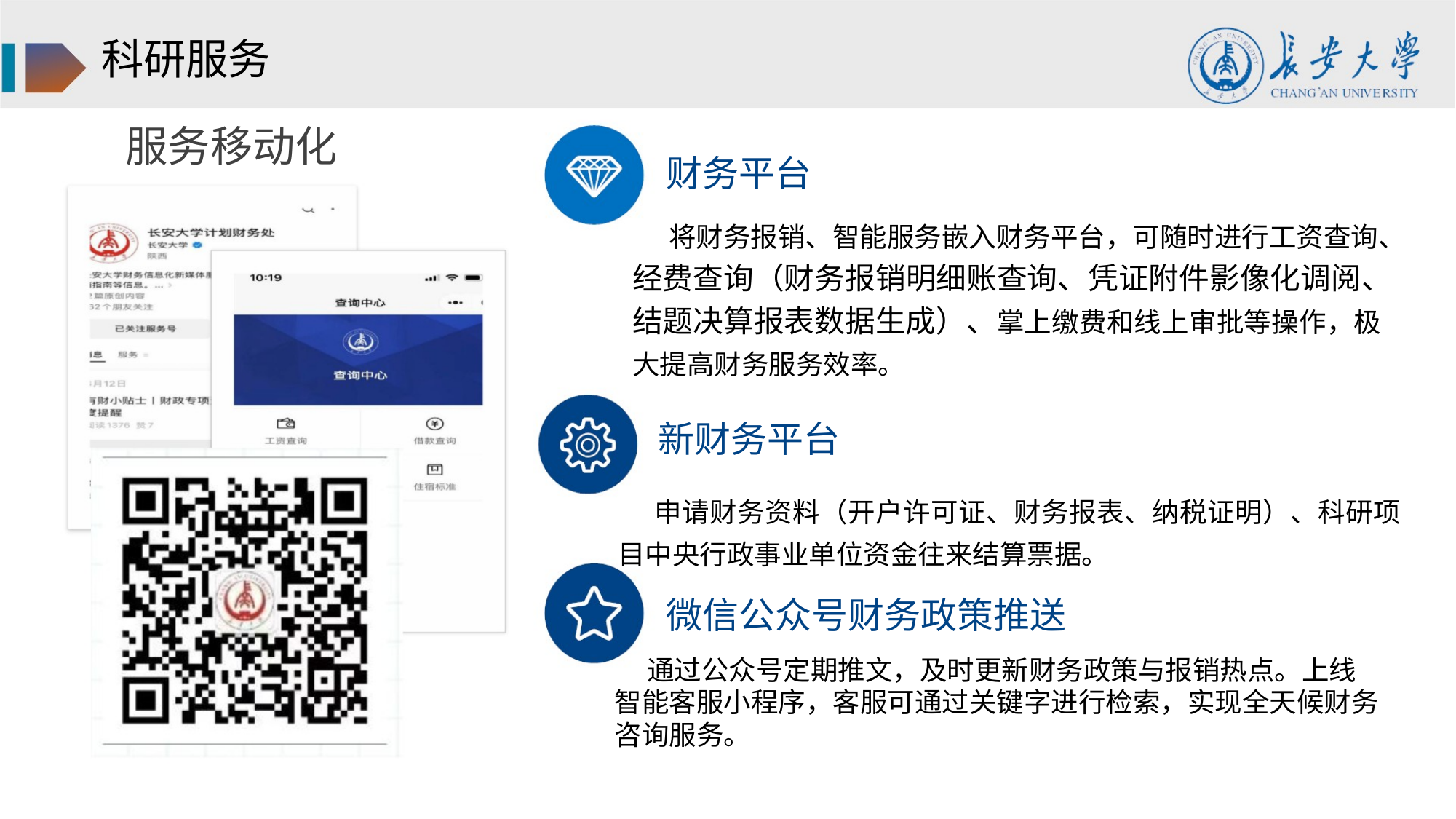

科研服务
服务移动化
财务平台
将财务报销、智能服务嵌入财务平台，可随时进行工资查询、
经费查询（财务报销明细账查询、凭证附件影像化调阅、
结题决算报表数据生成）、掌上缴费和线上审批等操作，极
大提高财务服务效率。
新财务平台
申请财务资料（开户许可证、财务报表、纳税证明）、科研项
目中央行政事业单位资金往来结算票据。
微信公众号财务政策推送
通过公众号定期推文，及时更新财务政策与报销热点。上线
智能客服小程序，客服可通过关键字进行检索，实现全天候财务
咨询服务。